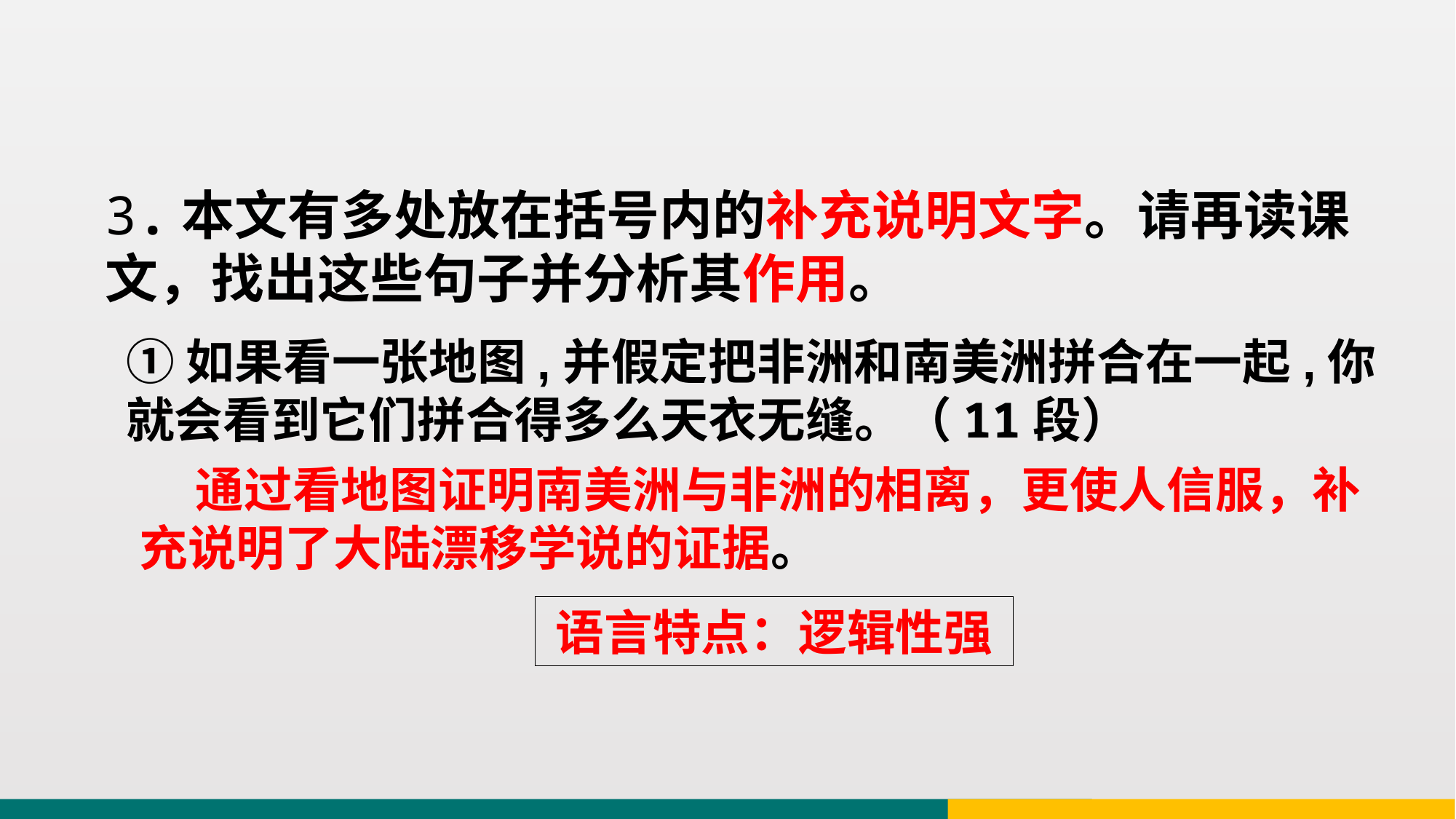

3.本文有多处放在括号内的补充说明文字。请再读课文，找出这些句子并分析其作用。
①如果看一张地图,并假定把非洲和南美洲拼合在一起,你就会看到它们拼合得多么天衣无缝。（11段）
    通过看地图证明南美洲与非洲的相离，更使人信服，补充说明了大陆漂移学说的证据。
语言特点：逻辑性强